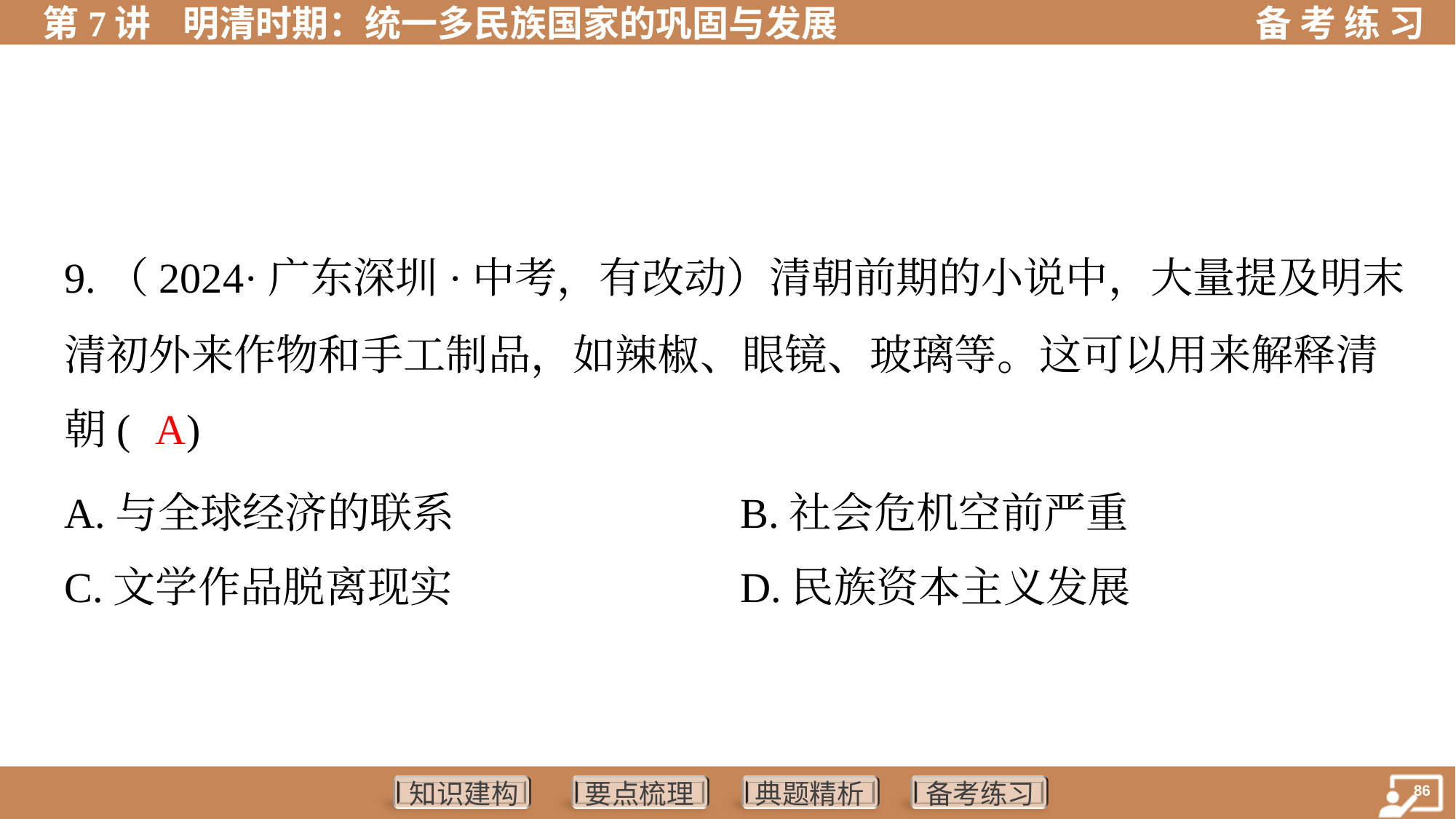

9.（2024·广东深圳·中考，有改动）清朝前期的小说中，大量提及明末
清初外来作物和手工制品，如辣椒、眼镜、玻璃等。这可以用来解释清
朝(     )
A
A.与全球经济的联系	B.社会危机空前严重
C.文学作品脱离现实	D.民族资本主义发展